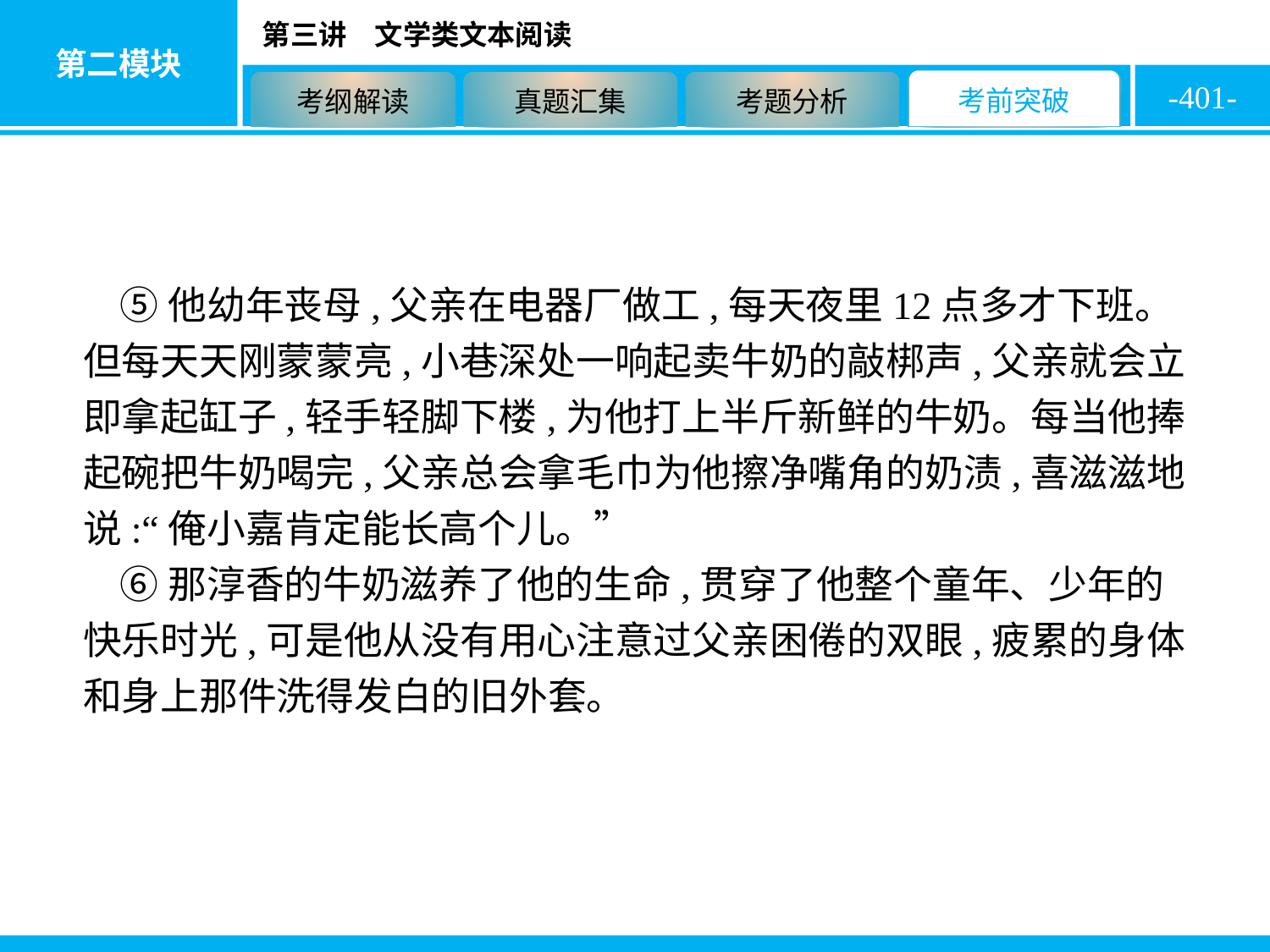

-401-
⑤他幼年丧母,父亲在电器厂做工,每天夜里12点多才下班。但每天天刚蒙蒙亮,小巷深处一响起卖牛奶的敲梆声,父亲就会立即拿起缸子,轻手轻脚下楼,为他打上半斤新鲜的牛奶。每当他捧起碗把牛奶喝完,父亲总会拿毛巾为他擦净嘴角的奶渍,喜滋滋地说:“俺小嘉肯定能长高个儿。”
⑥那淳香的牛奶滋养了他的生命,贯穿了他整个童年、少年的快乐时光,可是他从没有用心注意过父亲困倦的双眼,疲累的身体和身上那件洗得发白的旧外套。